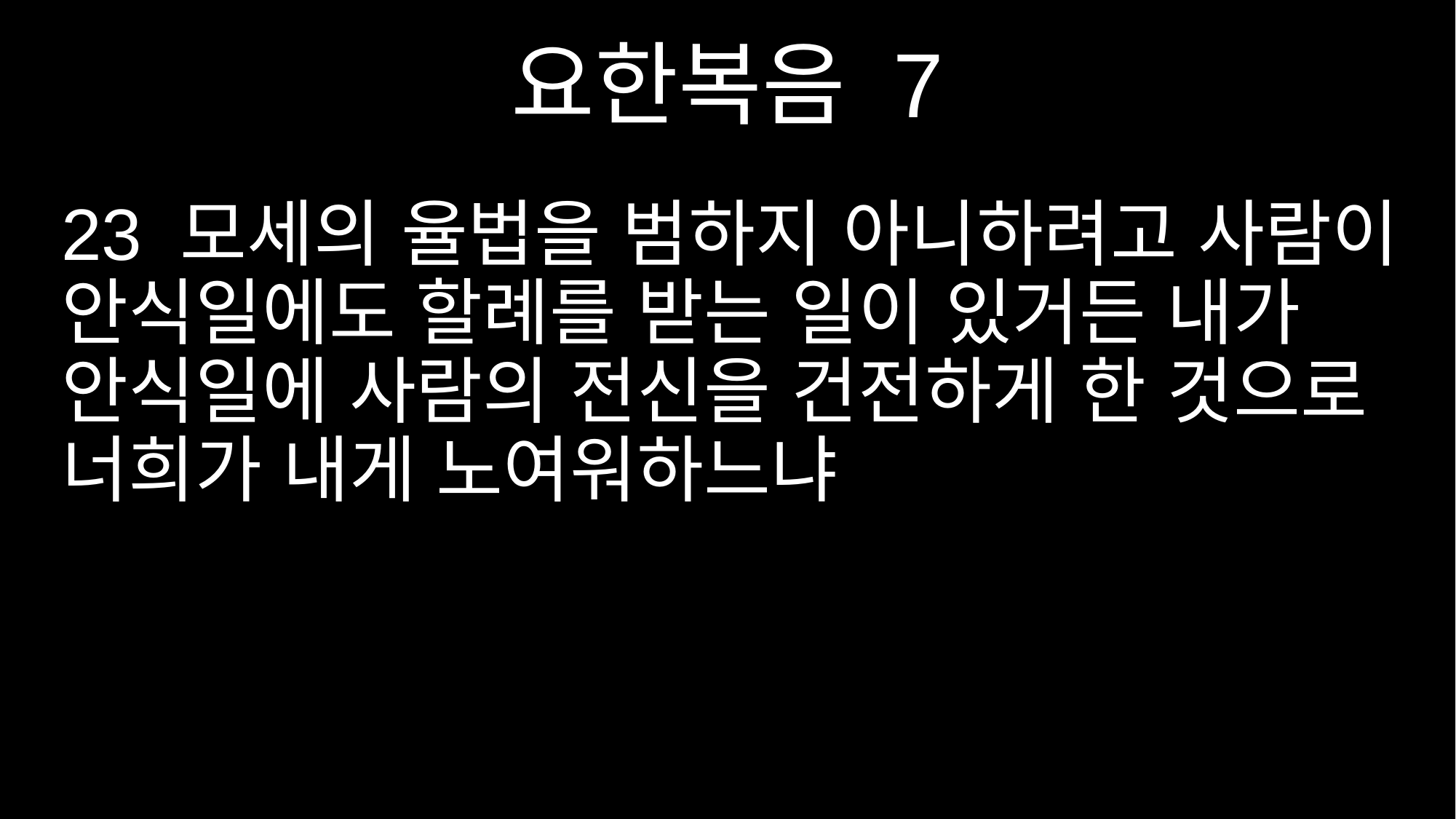

요한복음 7
23 모세의 율법을 범하지 아니하려고 사람이 안식일에도 할례를 받는 일이 있거든 내가 안식일에 사람의 전신을 건전하게 한 것으로 너희가 내게 노여워하느냐